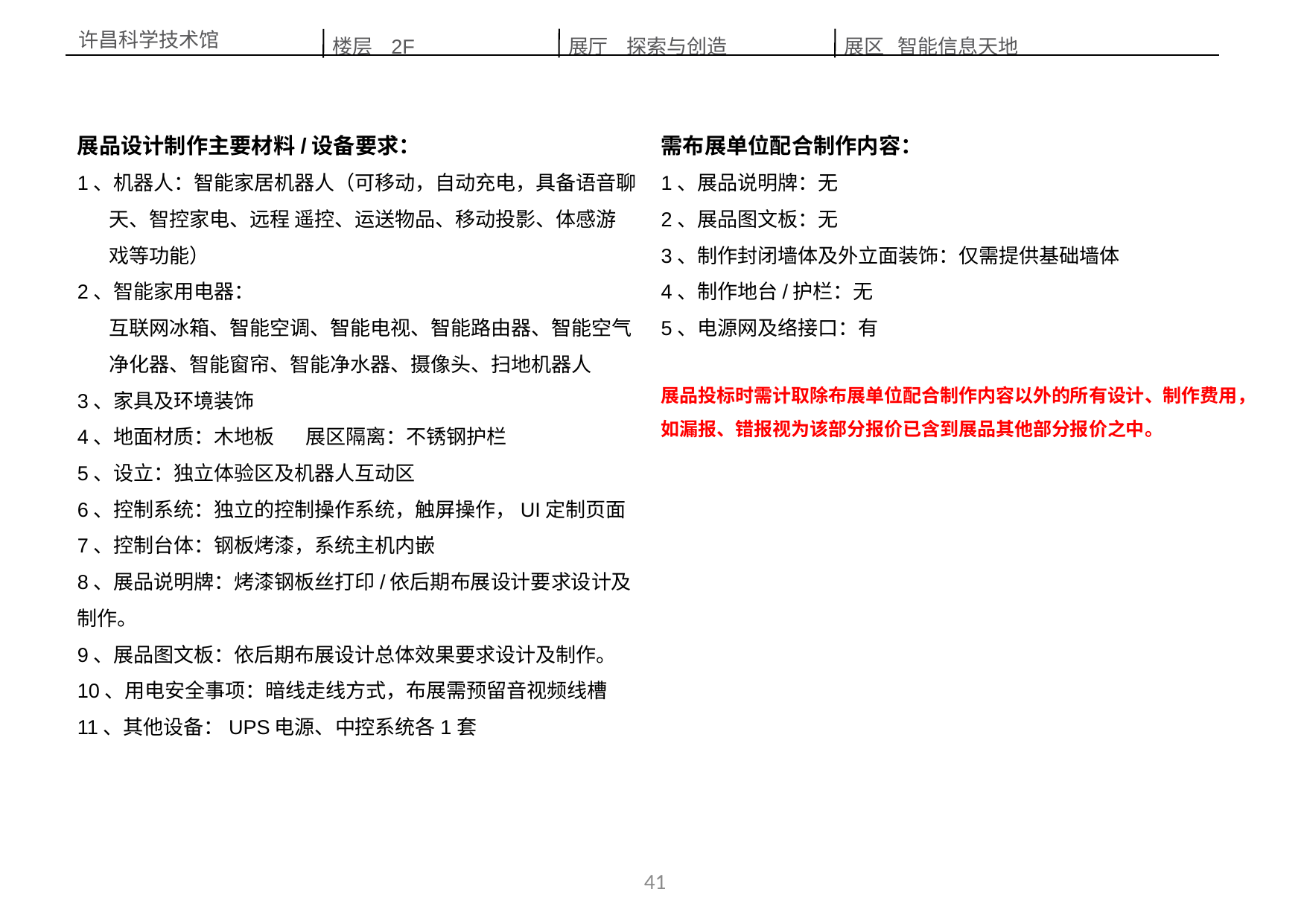

楼层   2F
展区   智能信息天地
展厅    探索与创造
许昌科学技术馆

展品设计制作主要材料/设备要求：
1、机器人：智能家居机器人（可移动，自动充电，具备语音聊
      天、智控家电、远程 遥控、运送物品、移动投影、体感游
      戏等功能）
2、智能家用电器：
      互联网冰箱、智能空调、智能电视、智能路由器、智能空气
      净化器、智能窗帘、智能净水器、摄像头、扫地机器人
3、家具及环境装饰
4、地面材质：木地板       展区隔离：不锈钢护栏
5、设立：独立体验区及机器人互动区
6、控制系统：独立的控制操作系统，触屏操作，UI定制页面
7、控制台体：钢板烤漆，系统主机内嵌
8、展品说明牌：烤漆钢板丝打印/依后期布展设计要求设计及制作。
9、展品图文板：依后期布展设计总体效果要求设计及制作。
10、用电安全事项：暗线走线方式，布展需预留音视频线槽
11、其他设备：UPS电源、中控系统各1套

需布展单位配合制作内容：
1、展品说明牌：无
2、展品图文板：无
3、制作封闭墙体及外立面装饰：仅需提供基础墙体
4、制作地台/护栏：无
5、电源网及络接口：有

展品投标时需计取除布展单位配合制作内容以外的所有设计、制作费用，如漏报、错报视为该部分报价已含到展品其他部分报价之中。
41